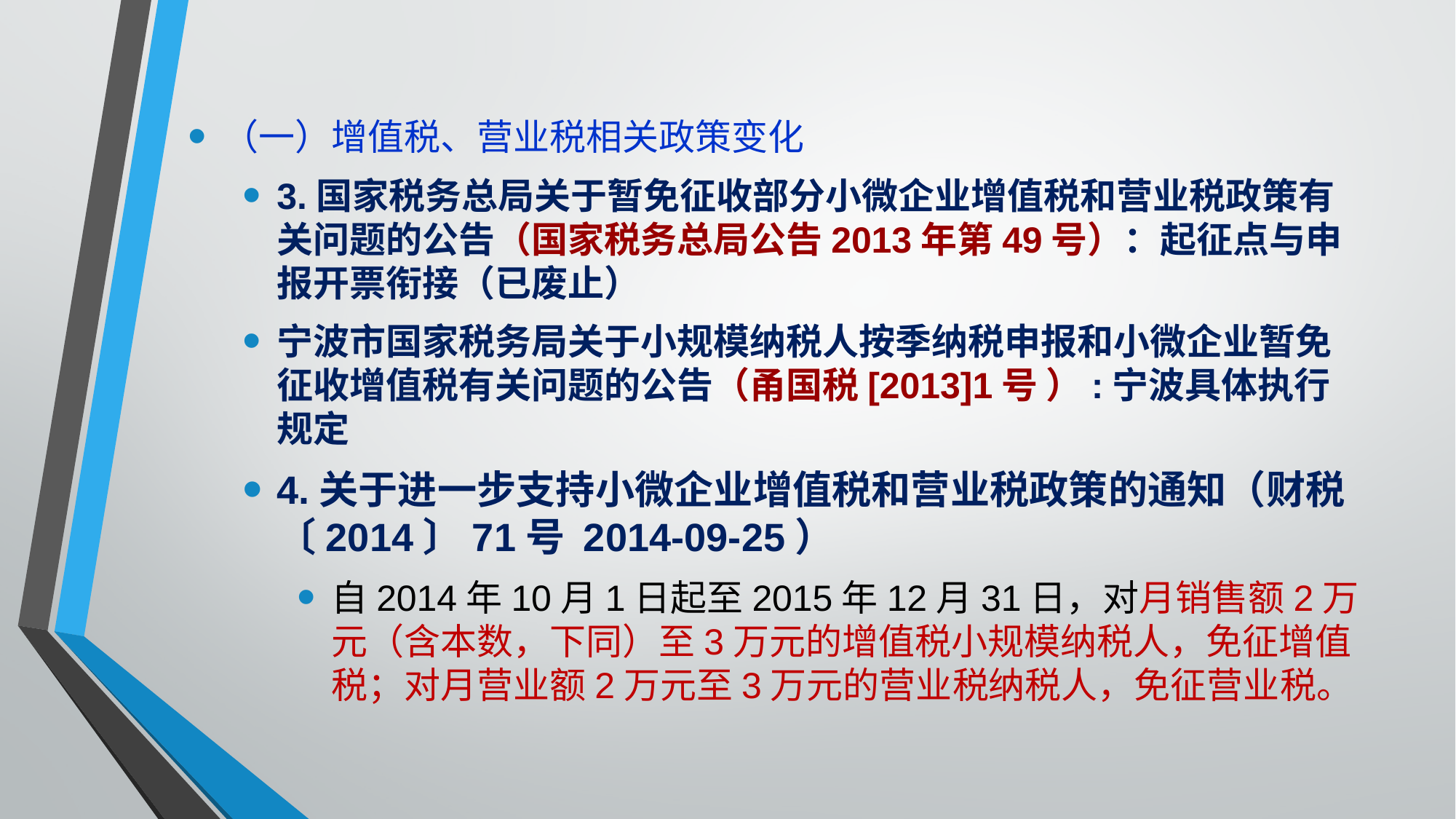

（一）增值税、营业税相关政策变化
3.国家税务总局关于暂免征收部分小微企业增值税和营业税政策有关问题的公告（国家税务总局公告2013年第49号）：起征点与申报开票衔接（已废止）
宁波市国家税务局关于小规模纳税人按季纳税申报和小微企业暂免征收增值税有关问题的公告（甬国税[2013]1号 ）:宁波具体执行规定
4.关于进一步支持小微企业增值税和营业税政策的通知（财税〔2014〕71号 2014-09-25）
自2014年10月1日起至2015年12月31日，对月销售额2万元（含本数，下同）至3万元的增值税小规模纳税人，免征增值税；对月营业额2万元至3万元的营业税纳税人，免征营业税。